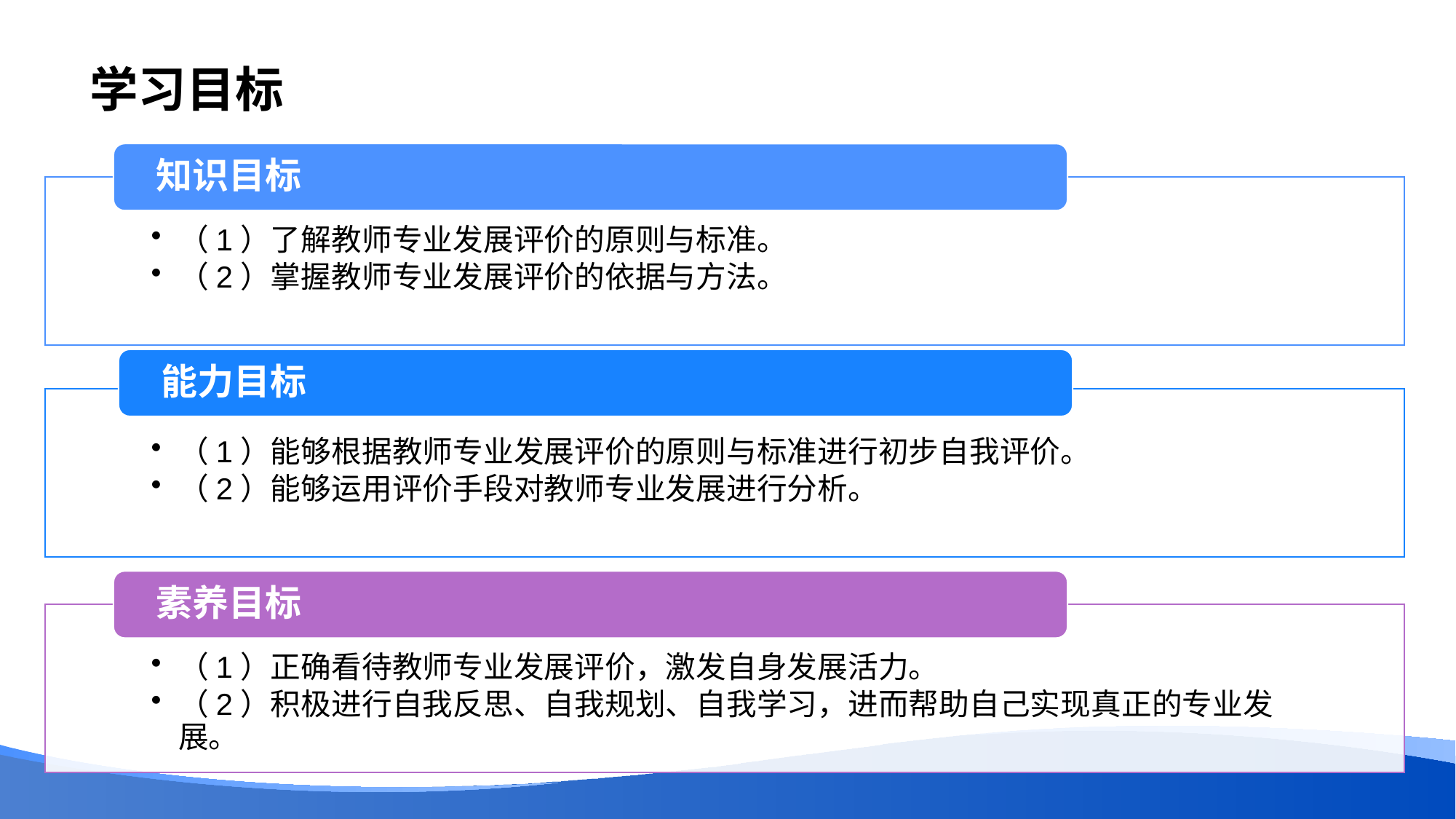

# 学习目标
（1）了解教师专业发展评价的原则与标准。
（2）掌握教师专业发展评价的依据与方法。
知识目标
（1）能够根据教师专业发展评价的原则与标准进行初步自我评价。
（2）能够运用评价手段对教师专业发展进行分析。
能力目标
（1）正确看待教师专业发展评价，激发自身发展活力。
（2）积极进行自我反思、自我规划、自我学习，进而帮助自己实现真正的专业发展。
素养目标